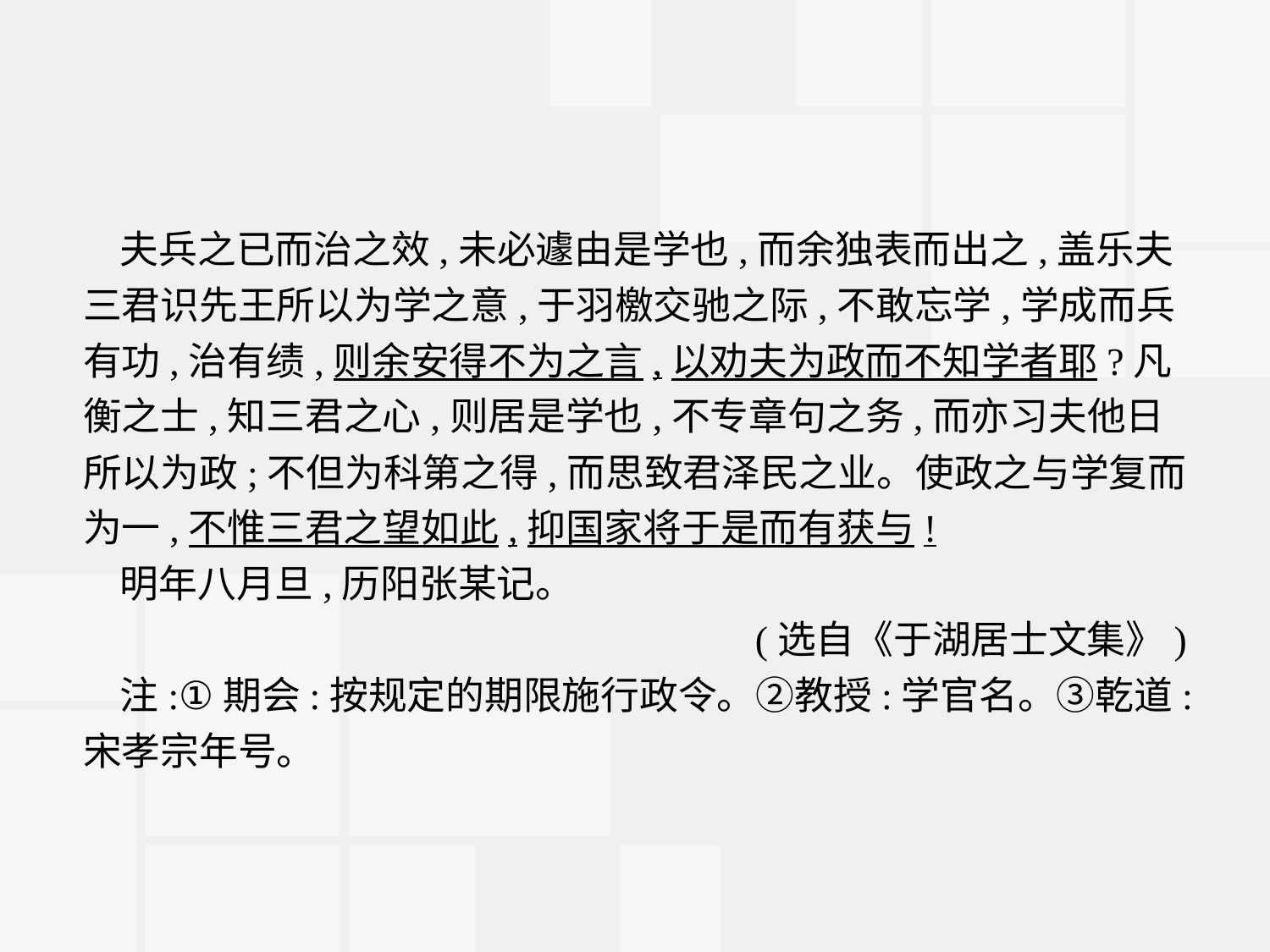

夫兵之已而治之效,未必遽由是学也,而余独表而出之,盖乐夫三君识先王所以为学之意,于羽檄交驰之际,不敢忘学,学成而兵有功,治有绩,则余安得不为之言,以劝夫为政而不知学者耶?凡衡之士,知三君之心,则居是学也,不专章句之务,而亦习夫他日所以为政;不但为科第之得,而思致君泽民之业。使政之与学复而为一,不惟三君之望如此,抑国家将于是而有获与!
明年八月旦,历阳张某记。
(选自《于湖居士文集》)
注:①期会:按规定的期限施行政令。②教授:学官名。③乾道:宋孝宗年号。